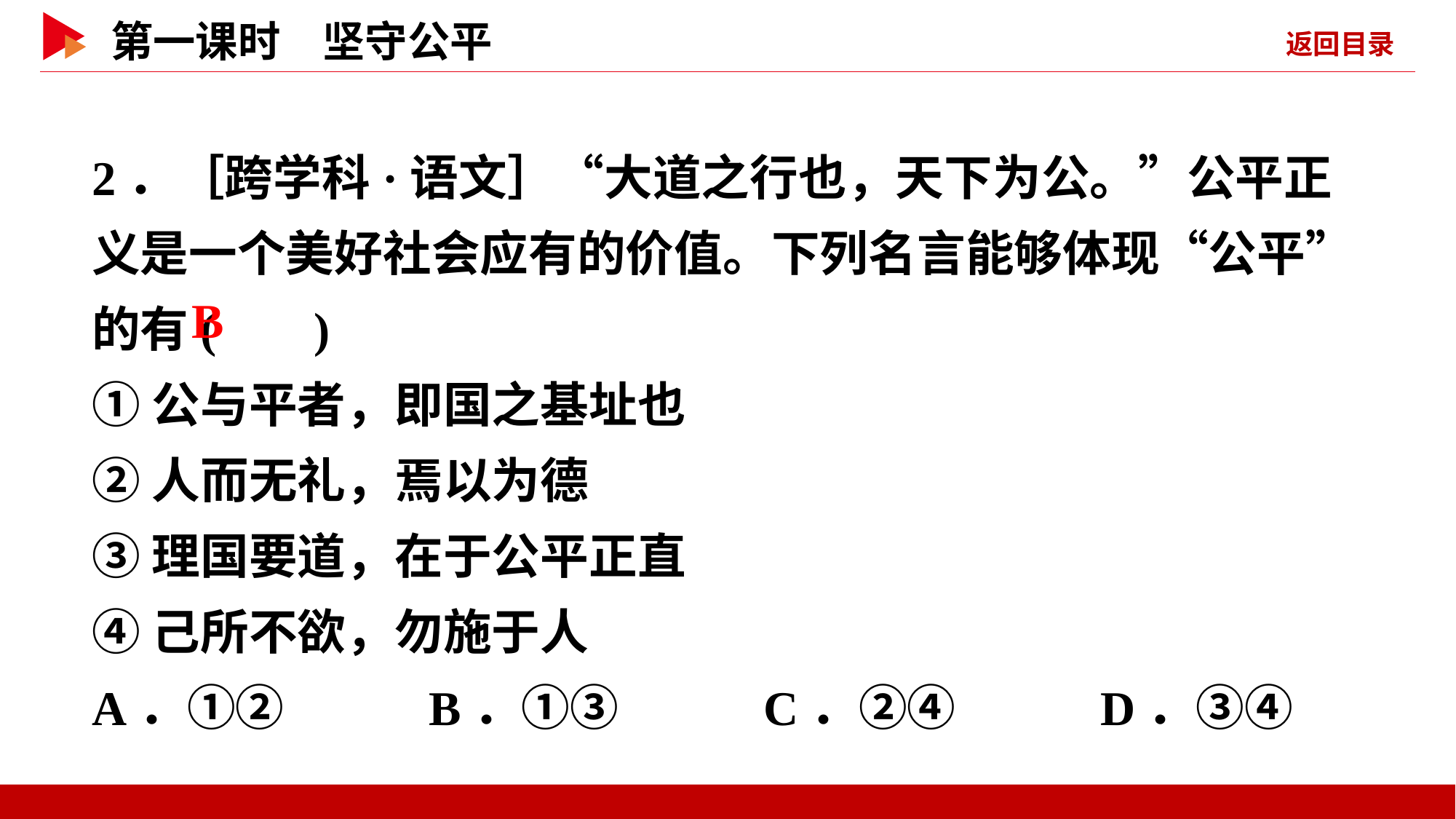

2．［跨学科·语文］“大道之行也，天下为公。”公平正义是一个美好社会应有的价值。下列名言能够体现“公平”的有(        )
①公与平者，即国之基址也
②人而无礼，焉以为德
③理国要道，在于公平正直
④己所不欲，勿施于人
A．①②            B．①③            C．②④            D．③④
   B